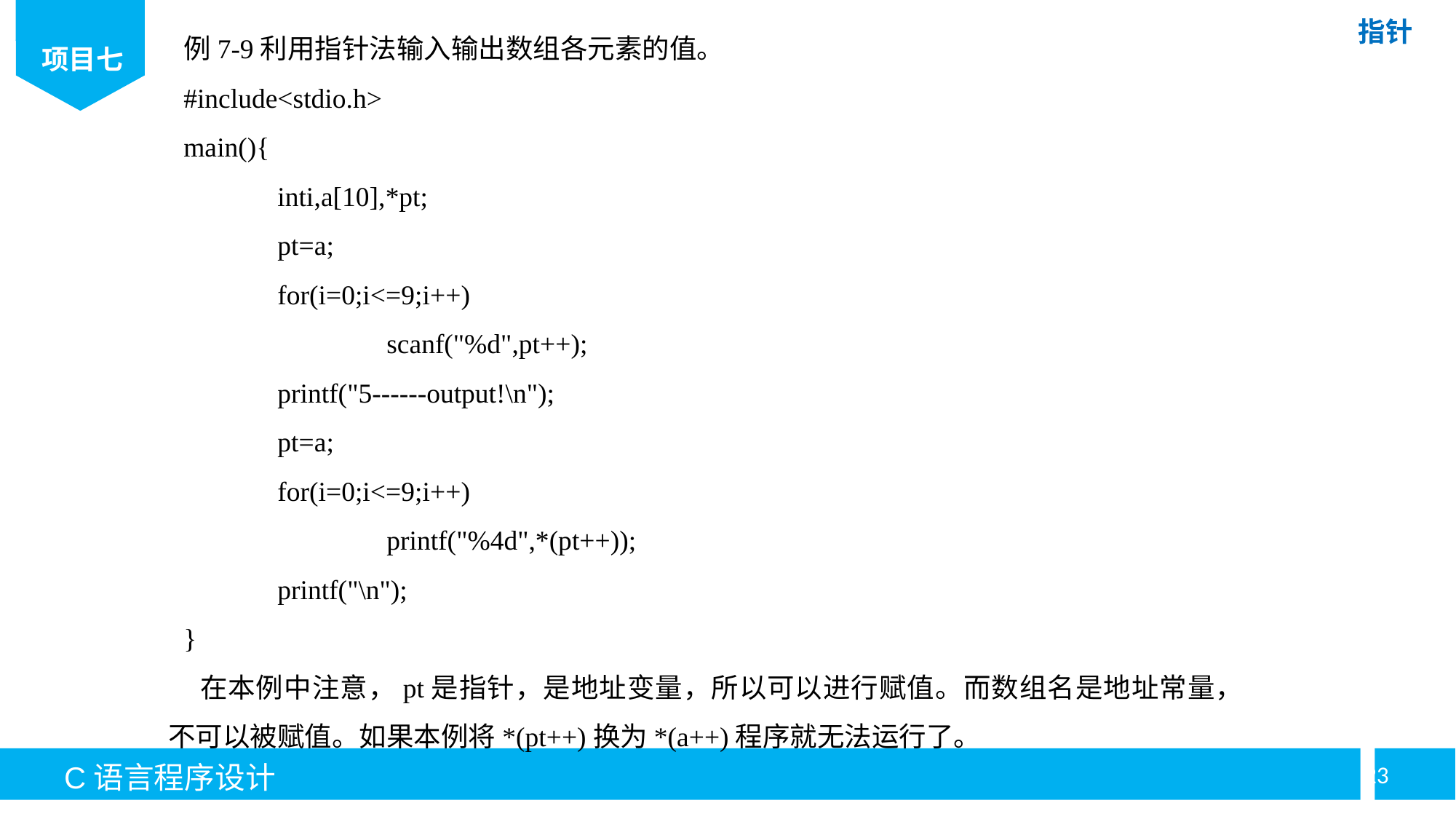

例7-9利用指针法输入输出数组各元素的值。
#include<stdio.h>
main(){
	inti,a[10],*pt;
	pt=a;
	for(i=0;i<=9;i++)
		scanf("%d",pt++);
	printf("5------output!\n");
	pt=a;
	for(i=0;i<=9;i++)
		printf("%4d",*(pt++));
	printf("\n");
}
在本例中注意，pt是指针，是地址变量，所以可以进行赋值。而数组名是地址常量，不可以被赋值。如果本例将*(pt++)换为*(a++)程序就无法运行了。